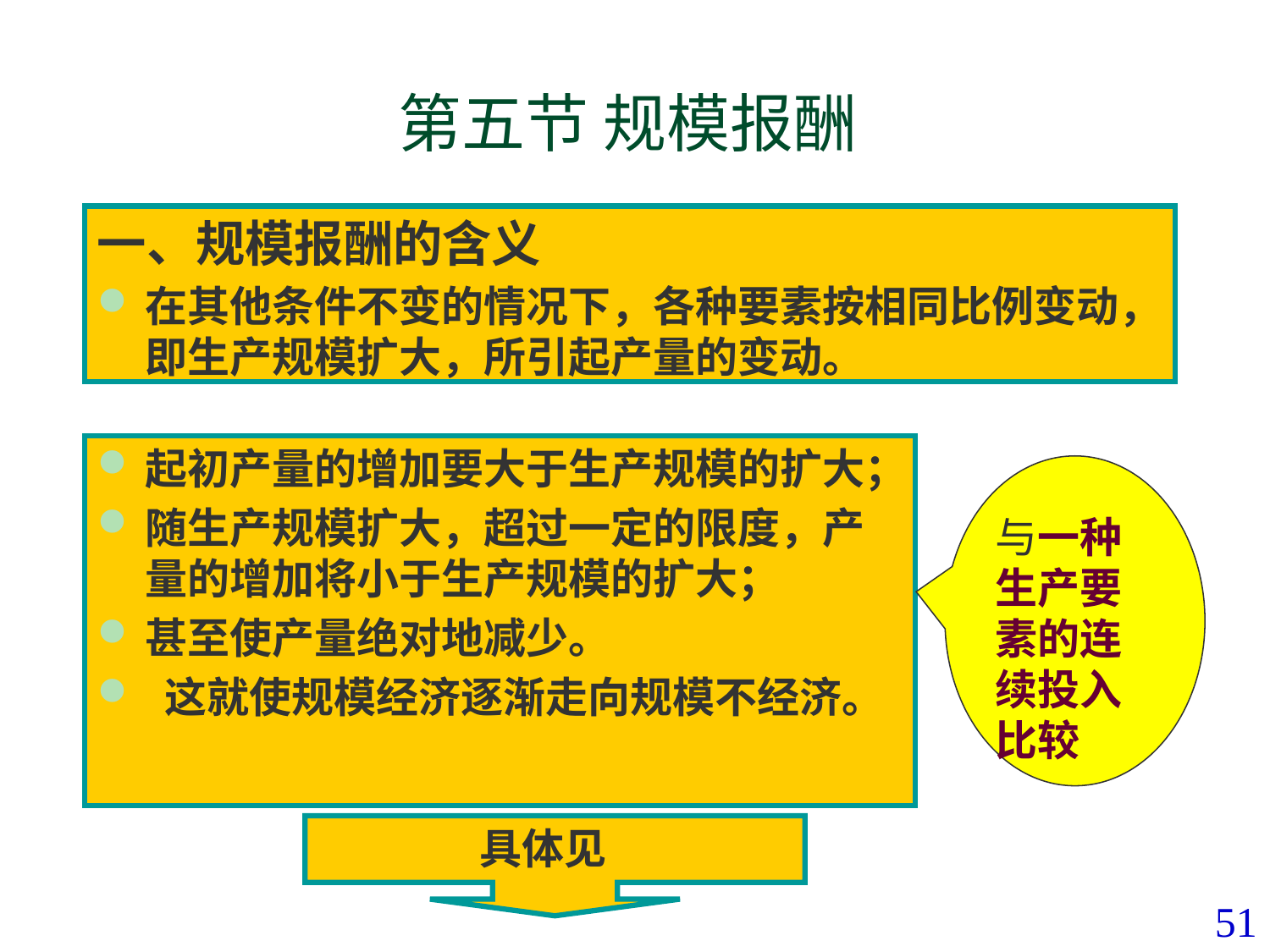

# 第五节 规模报酬
一、规模报酬的含义
在其他条件不变的情况下，各种要素按相同比例变动，即生产规模扩大，所引起产量的变动。
起初产量的增加要大于生产规模的扩大；
随生产规模扩大，超过一定的限度，产量的增加将小于生产规模的扩大；
甚至使产量绝对地减少。
 这就使规模经济逐渐走向规模不经济。
与一种生产要素的连续投入比较
                具体见
51